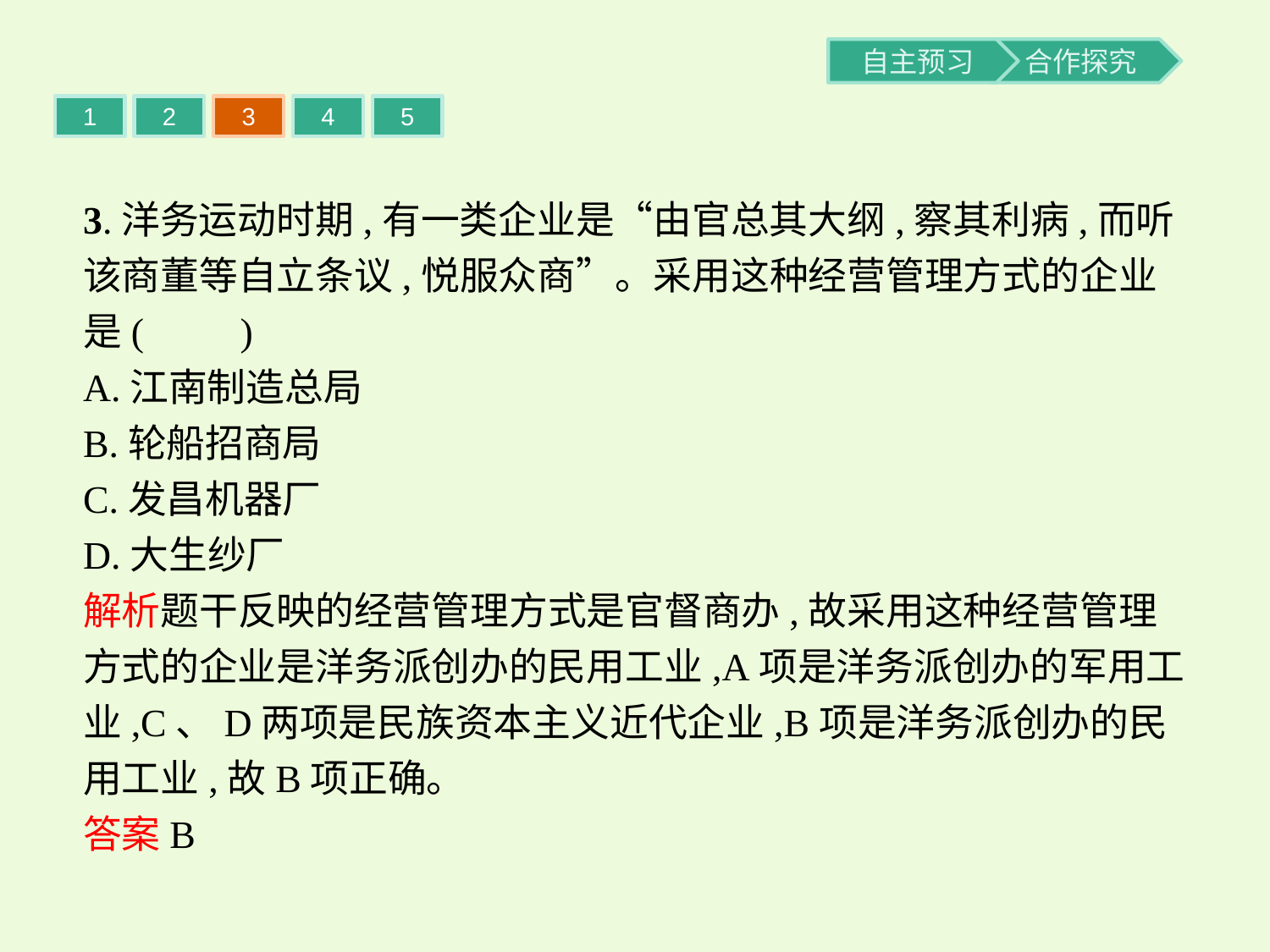

1
2
3
4
5
3.洋务运动时期,有一类企业是“由官总其大纲,察其利病,而听该商董等自立条议,悦服众商”。采用这种经营管理方式的企业是(　　)
A.江南制造总局
B.轮船招商局
C.发昌机器厂
D.大生纱厂
解析题干反映的经营管理方式是官督商办,故采用这种经营管理方式的企业是洋务派创办的民用工业,A项是洋务派创办的军用工业,C、D两项是民族资本主义近代企业,B项是洋务派创办的民用工业,故B项正确。
答案B